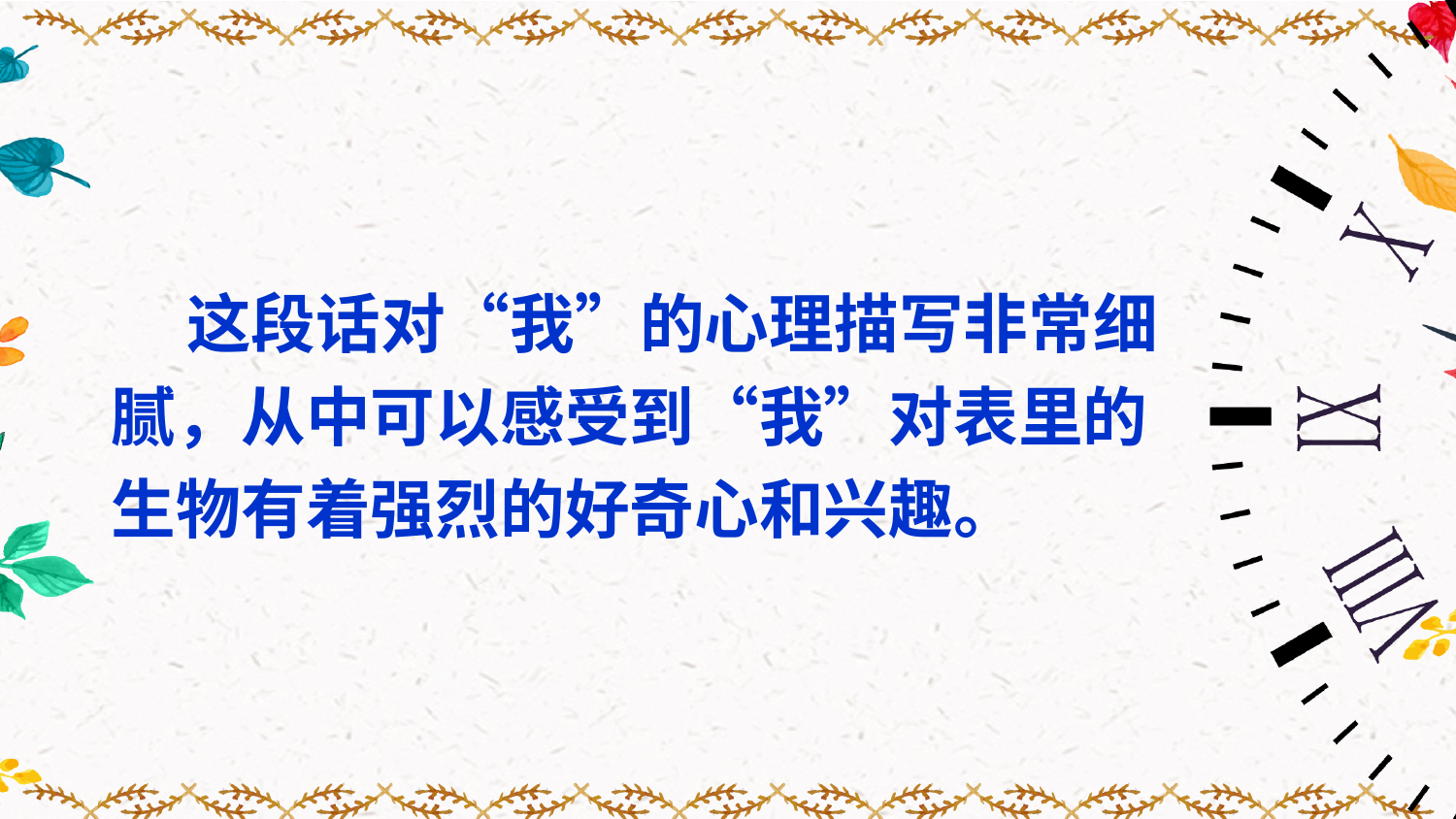

这段话对“我”的心理描写非常细腻，从中可以感受到“我”对表里的生物有着强烈的好奇心和兴趣。